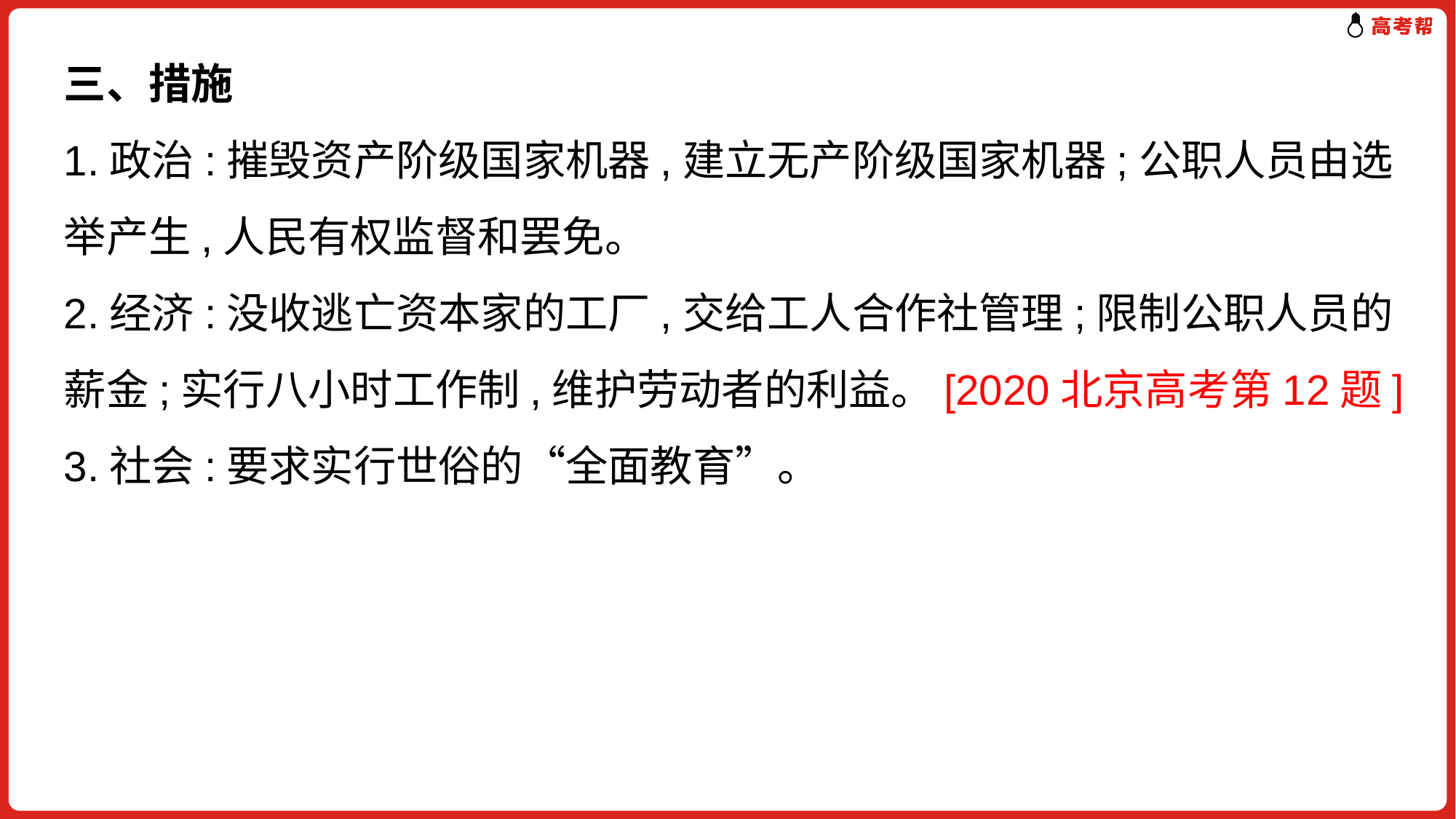

三、措施
1.政治:摧毁资产阶级国家机器,建立无产阶级国家机器;公职人员由选举产生,人民有权监督和罢免。
2.经济:没收逃亡资本家的工厂,交给工人合作社管理;限制公职人员的薪金;实行八小时工作制,维护劳动者的利益。[2020北京高考第12题]
3.社会:要求实行世俗的“全面教育”。